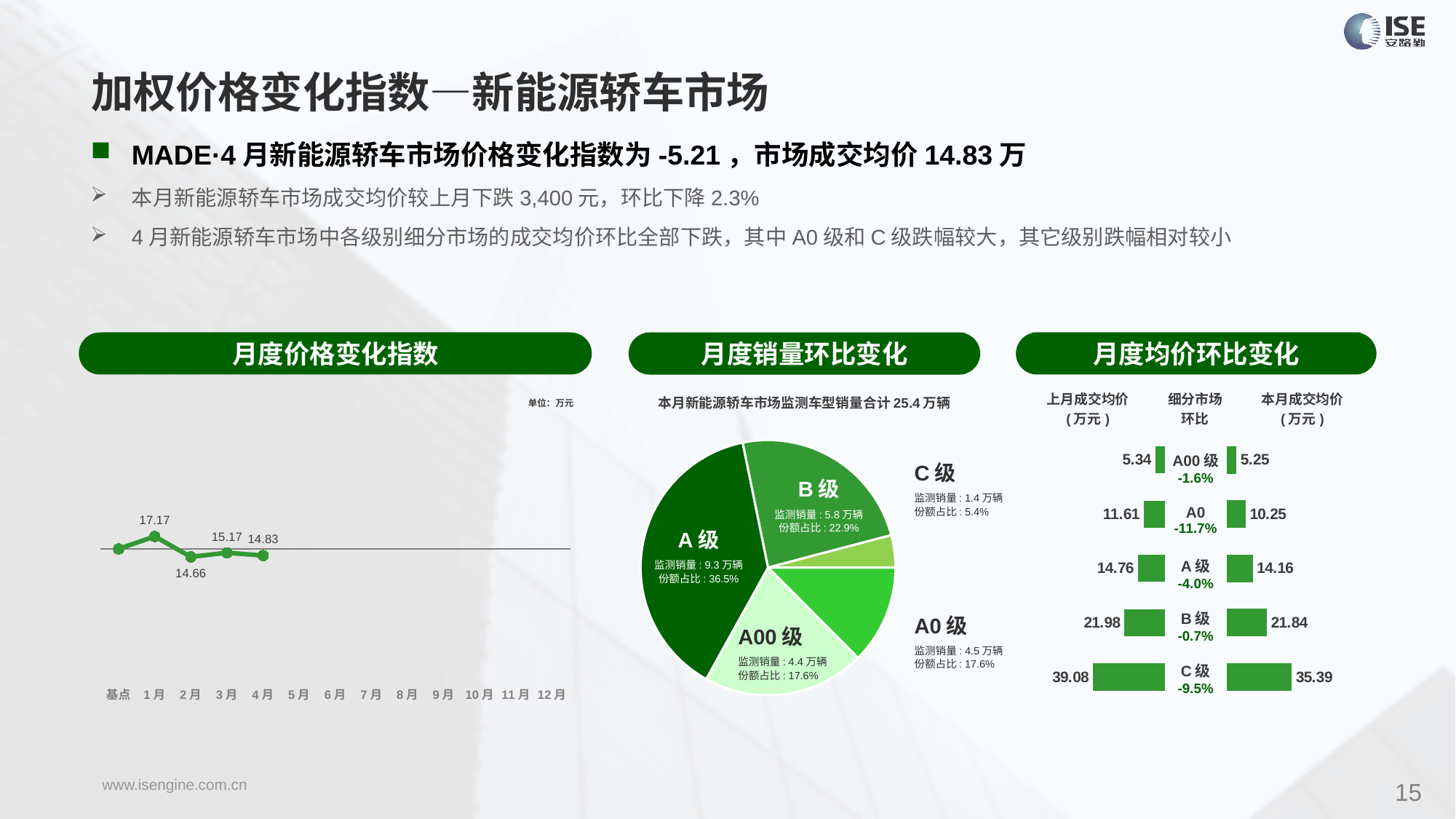

加权价格变化指数—新能源轿车市场
MADE·4月新能源轿车市场价格变化指数为-5.21，市场成交均价14.83万
本月新能源轿车市场成交均价较上月下跌3,400元，环比下降2.3%
4月新能源轿车市场中各级别细分市场的成交均价环比全部下跌，其中A0级和C级跌幅较大，其它级别跌幅相对较小
月度价格变化指数

月度均价环比变化

月度销量环比变化

### Chart

| Category | Y2023 |
|---|---|
| 基点 | 0.0 |
| 1月 | 9.75 |
| 2月 | -6.26 |
| 3月 | -3.03 |
| 4月 | -5.21 |
| 5月 | None |
| 6月 | None |
| 7月 | None |
| 8月 | None |
| 9月 | None |
| 10月 | None |
| 11月 | None |
| 12月 | None |
本月新能源轿车市场监测车型销量合计25.4万辆
| 上月成交均价 (万元) | 细分市场 环比 | 本月成交均价 (万元) |
| --- | --- | --- |
单位：万元

### Chart

| Category | 细分市场 |
|---|---|
| A0级 | 33281.0 |
| A00 | 54553.0 |
| A级 | 102925.0 |
| B级 | 63988.0 |
| C级 | 10892.0 |

### Chart

| Category | 成交均价 |
|---|---|
| A00 | 5.34 |
| A0 | 11.61 |
| A | 14.76 |
| B | 21.98 |
| C | 39.08 |

### Chart

| Category | 金额 |
|---|---|
| A00 | 5.253631317363002 |
| A0 | 10.247350921066799 |
| A | 14.163529421729088 |
| B | 21.83575877548034 |
| C | 35.387654999327665 |
| A00级 -1.6% |
| --- |
| A0 -11.7% |
| A级 -4.0% |
| B级 -0.7% |
| C级 -9.5% |
C级
监测销量: 1.4万辆
份额占比: 5.4%
B级
监测销量: 5.8万辆
份额占比: 22.9%
A级
监测销量: 9.3万辆
份额占比: 36.5%
A0级
监测销量: 4.5万辆
份额占比: 17.6%
A00级
监测销量: 4.4万辆
份额占比: 17.6%
15